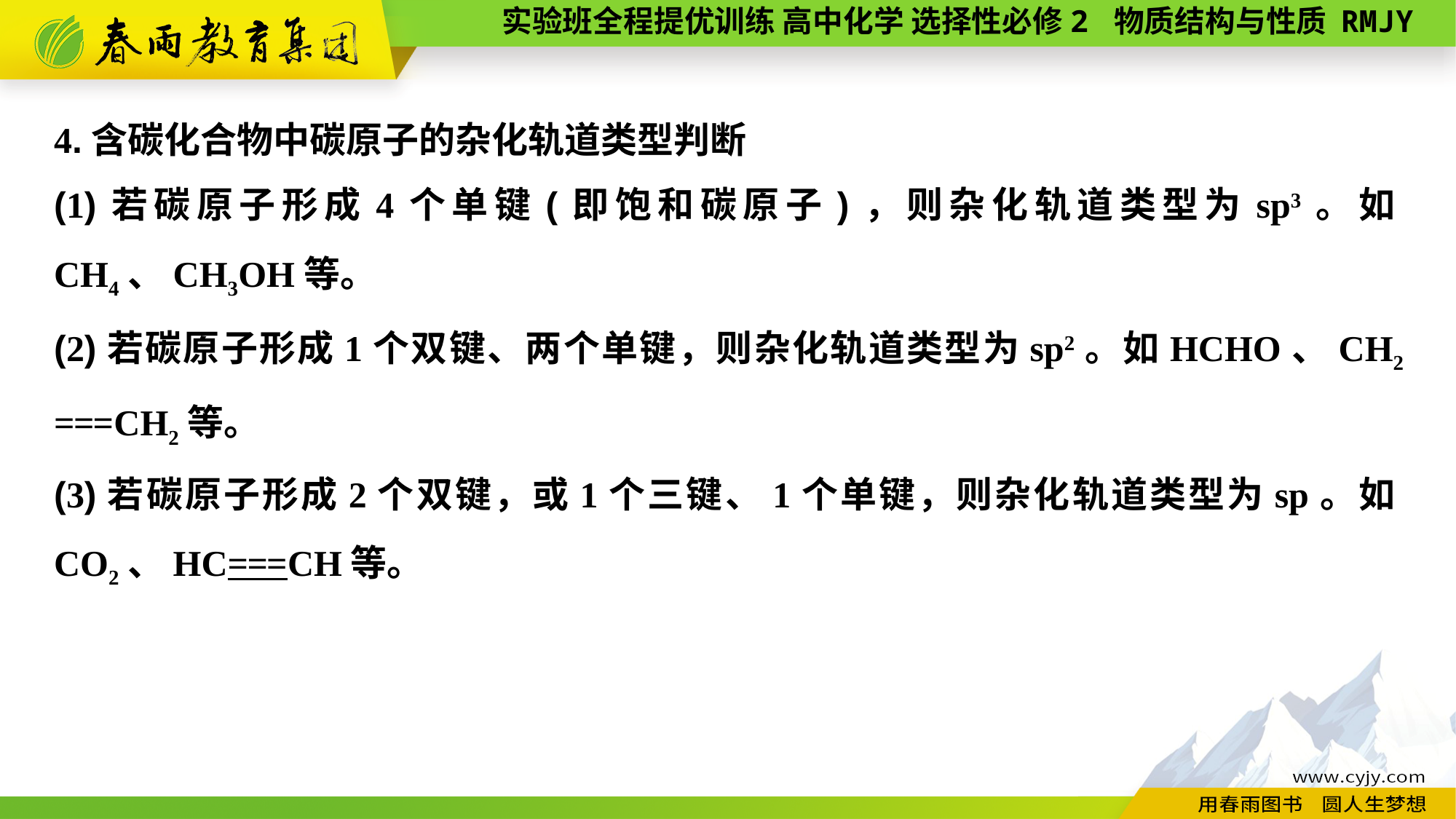

4.含碳化合物中碳原子的杂化轨道类型判断
(1)若碳原子形成4个单键(即饱和碳原子)，则杂化轨道类型为sp3。如CH4、CH3OH等。
(2)若碳原子形成1个双键、两个单键，则杂化轨道类型为sp2。如HCHO、CH2 ===CH2等。
(3)若碳原子形成2个双键，或1个三键、1个单键，则杂化轨道类型为sp。如CO2、HC===CH等。